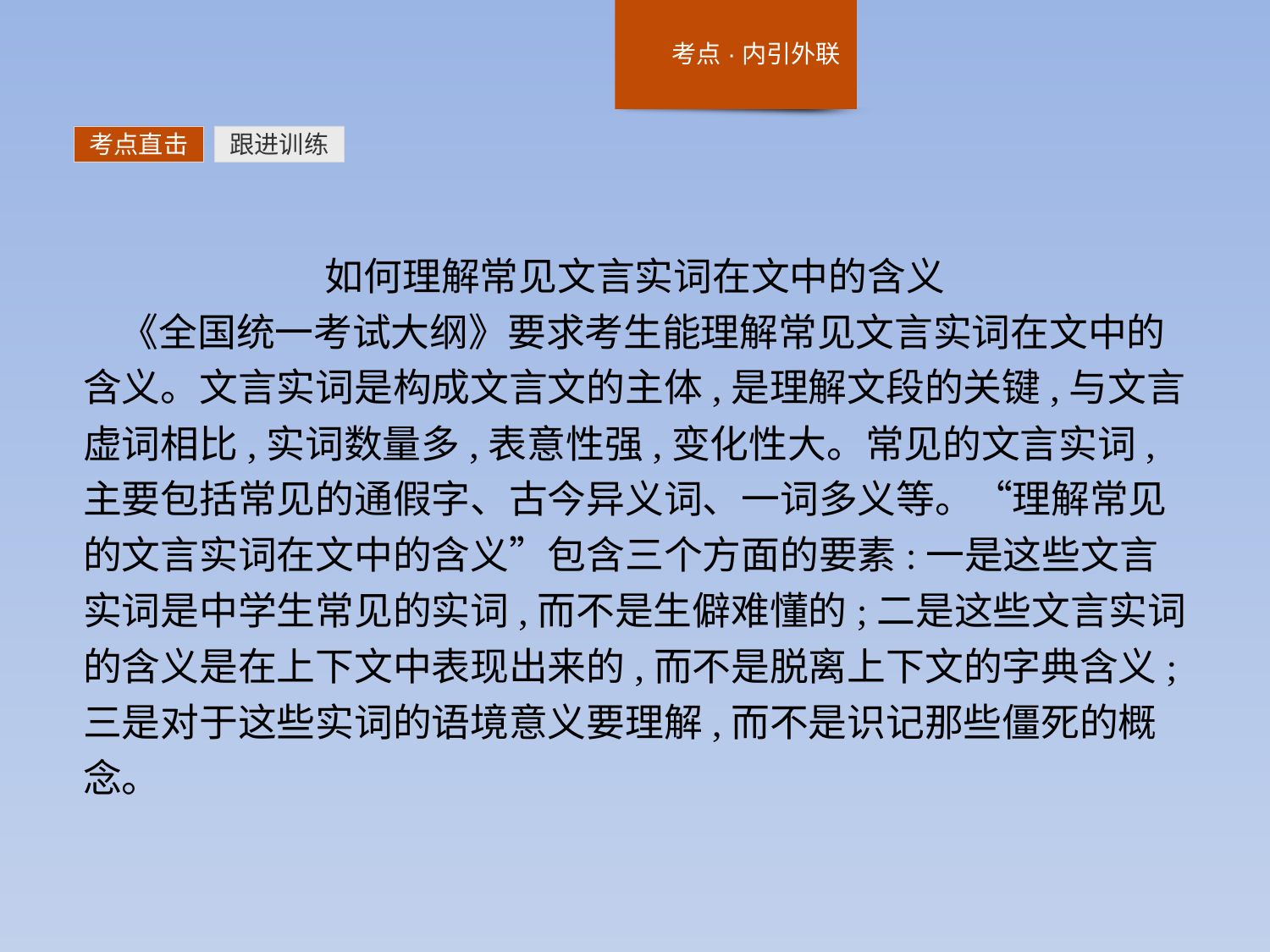

考点直击
跟进训练
如何理解常见文言实词在文中的含义
《全国统一考试大纲》要求考生能理解常见文言实词在文中的含义。文言实词是构成文言文的主体,是理解文段的关键,与文言虚词相比,实词数量多,表意性强,变化性大。常见的文言实词,主要包括常见的通假字、古今异义词、一词多义等。“理解常见的文言实词在文中的含义”包含三个方面的要素:一是这些文言实词是中学生常见的实词,而不是生僻难懂的;二是这些文言实词的含义是在上下文中表现出来的,而不是脱离上下文的字典含义;三是对于这些实词的语境意义要理解,而不是识记那些僵死的概念。